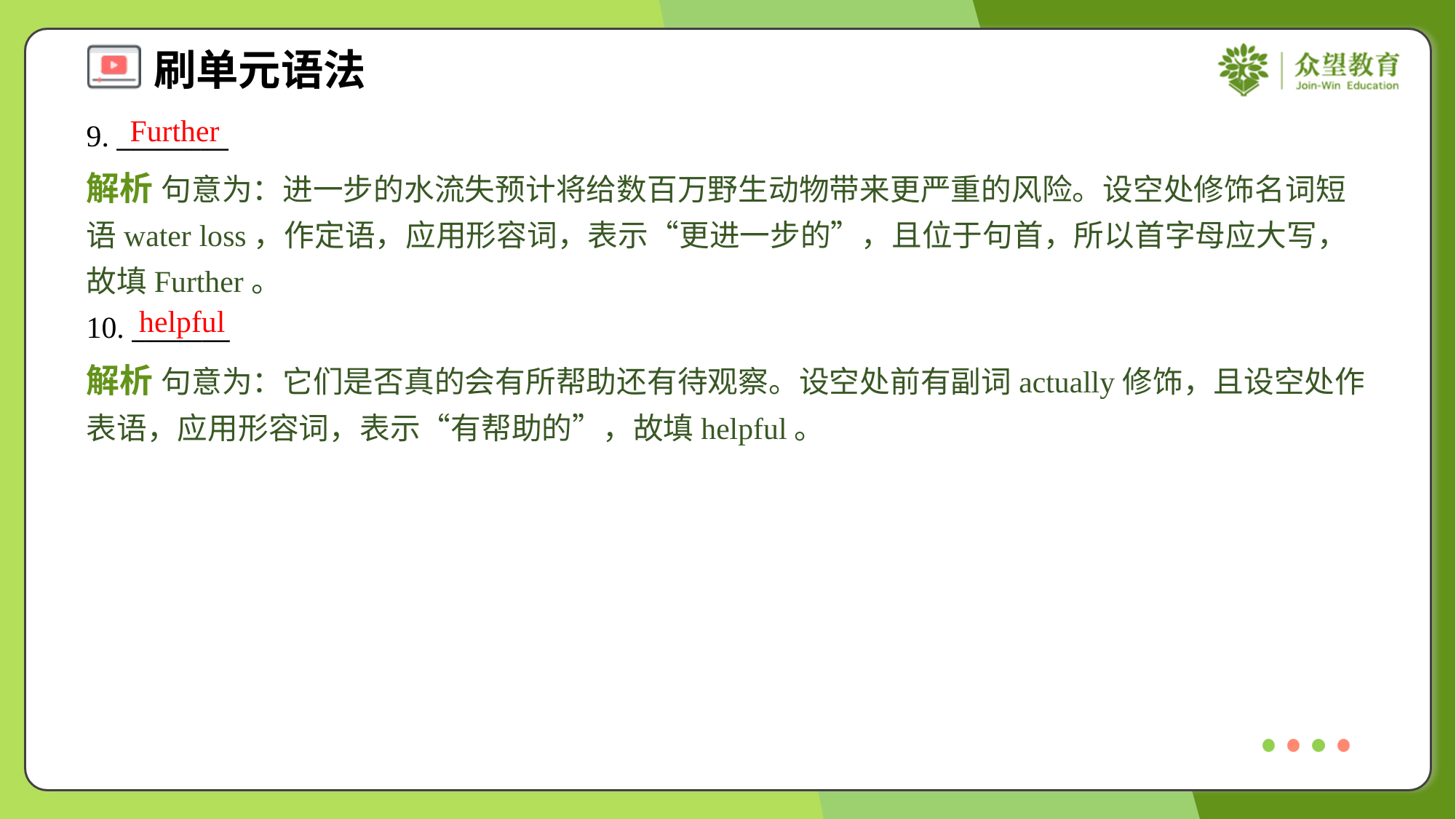

Further
9. ________
解析 句意为：进一步的水流失预计将给数百万野生动物带来更严重的风险。设空处修饰名词短语water loss，作定语，应用形容词，表示“更进一步的”，且位于句首，所以首字母应大写，故填Further。
helpful
10. _______
解析 句意为：它们是否真的会有所帮助还有待观察。设空处前有副词actually修饰，且设空处作表语，应用形容词，表示“有帮助的”，故填helpful。